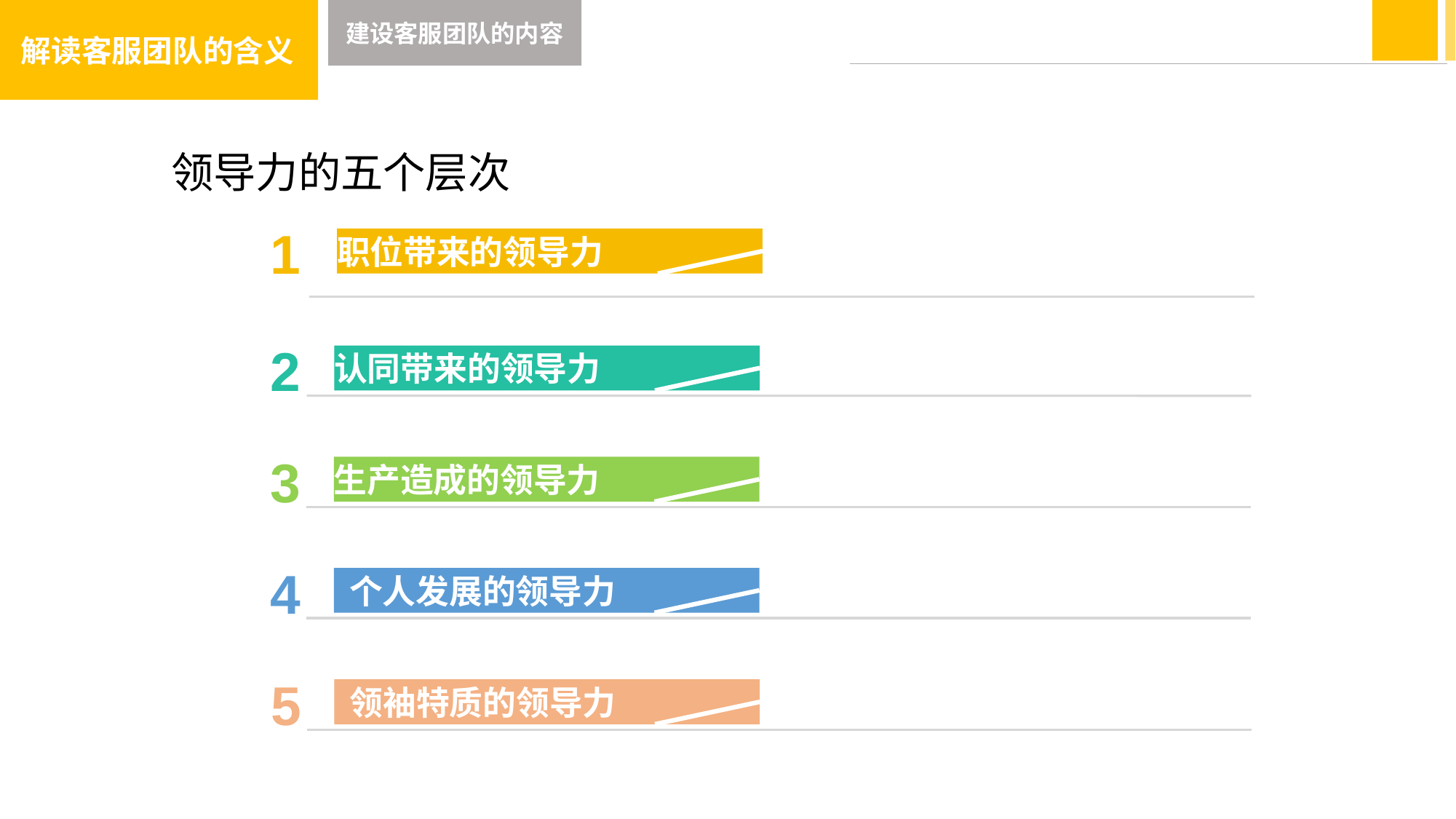

解读客服团队的含义
建设客服团队的内容

领导力的五个层次
1
职位带来的领导力
2
认同带来的领导力
3
生产造成的领导力
4
 个人发展的领导力
5
 领袖特质的领导力